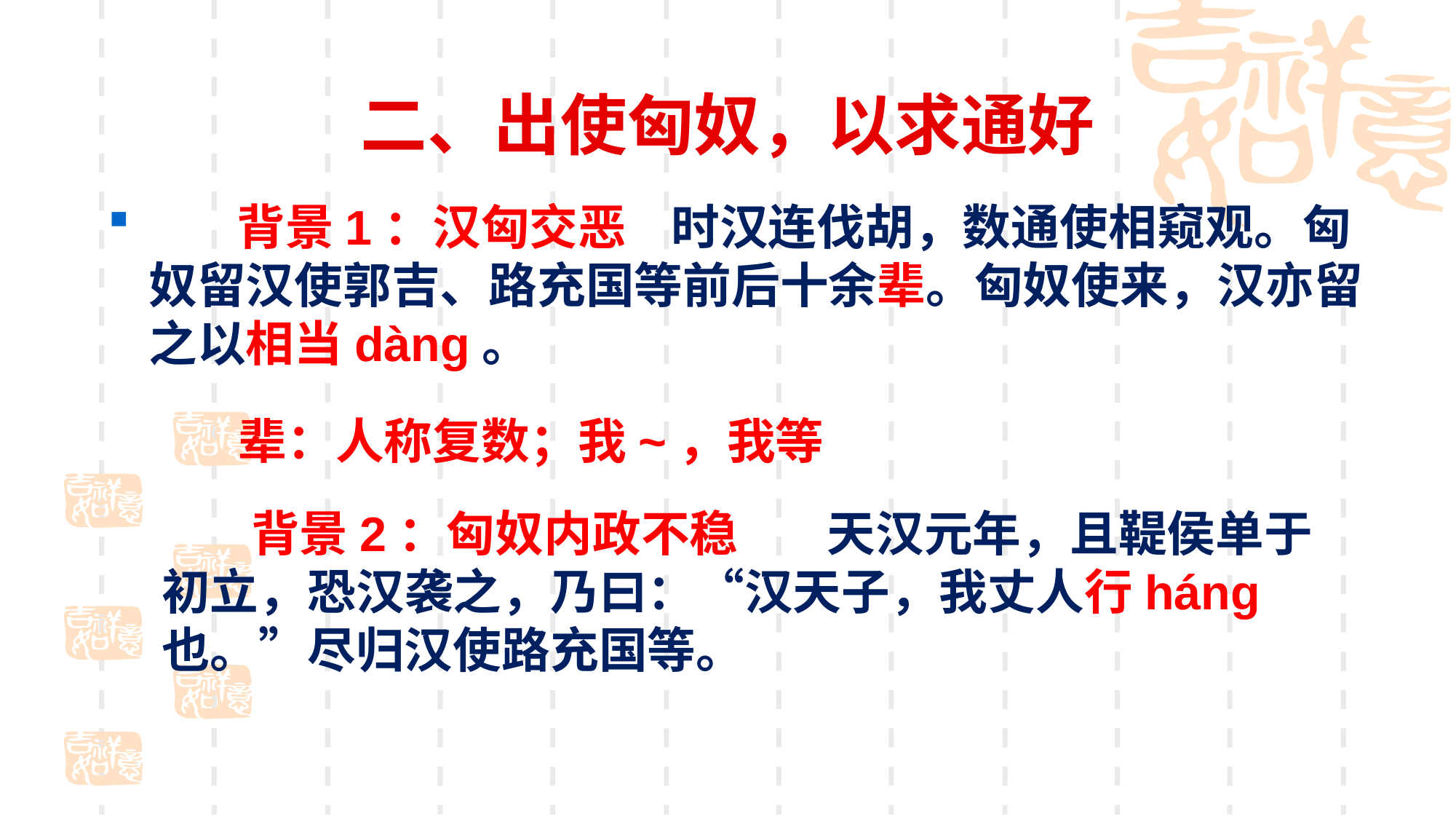

# 二、出使匈奴，以求通好
       背景1：汉匈交恶    时汉连伐胡，数通使相窥观。匈奴留汉使郭吉、路充国等前后十余辈。匈奴使来，汉亦留之以相当dàng。
   辈：人称复数；我~，我等
       背景2：匈奴内政不稳        天汉元年，且鞮侯单于初立，恐汉袭之，乃曰：“汉天子，我丈人行háng也。”尽归汉使路充国等。